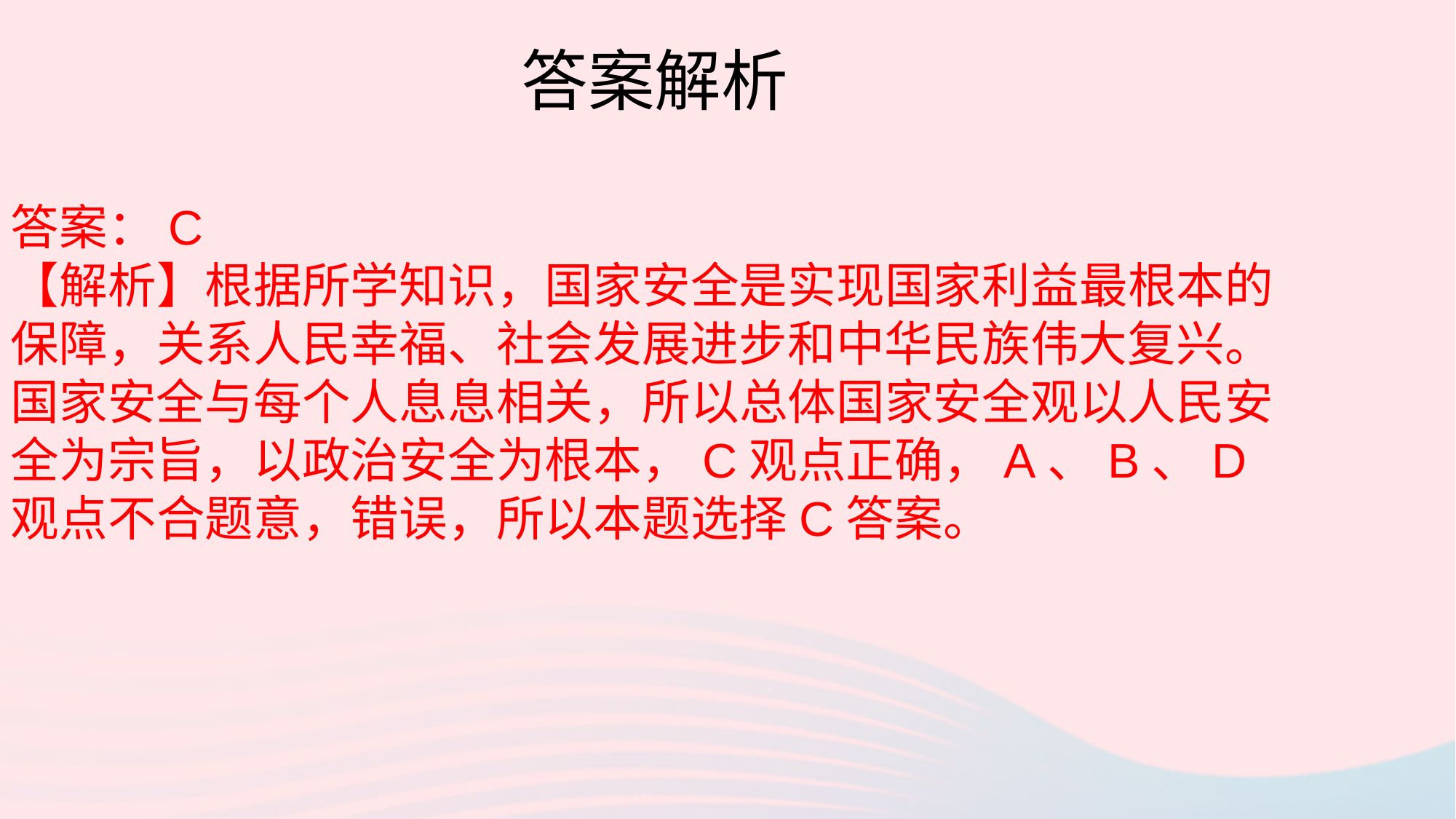

答案解析
答案：C
【解析】根据所学知识，国家安全是实现国家利益最根本的保障，关系人民幸福、社会发展进步和中华民族伟大复兴。国家安全与每个人息息相关，所以总体国家安全观以人民安全为宗旨，以政治安全为根本，C观点正确，A、B、D观点不合题意，错误，所以本题选择C答案。